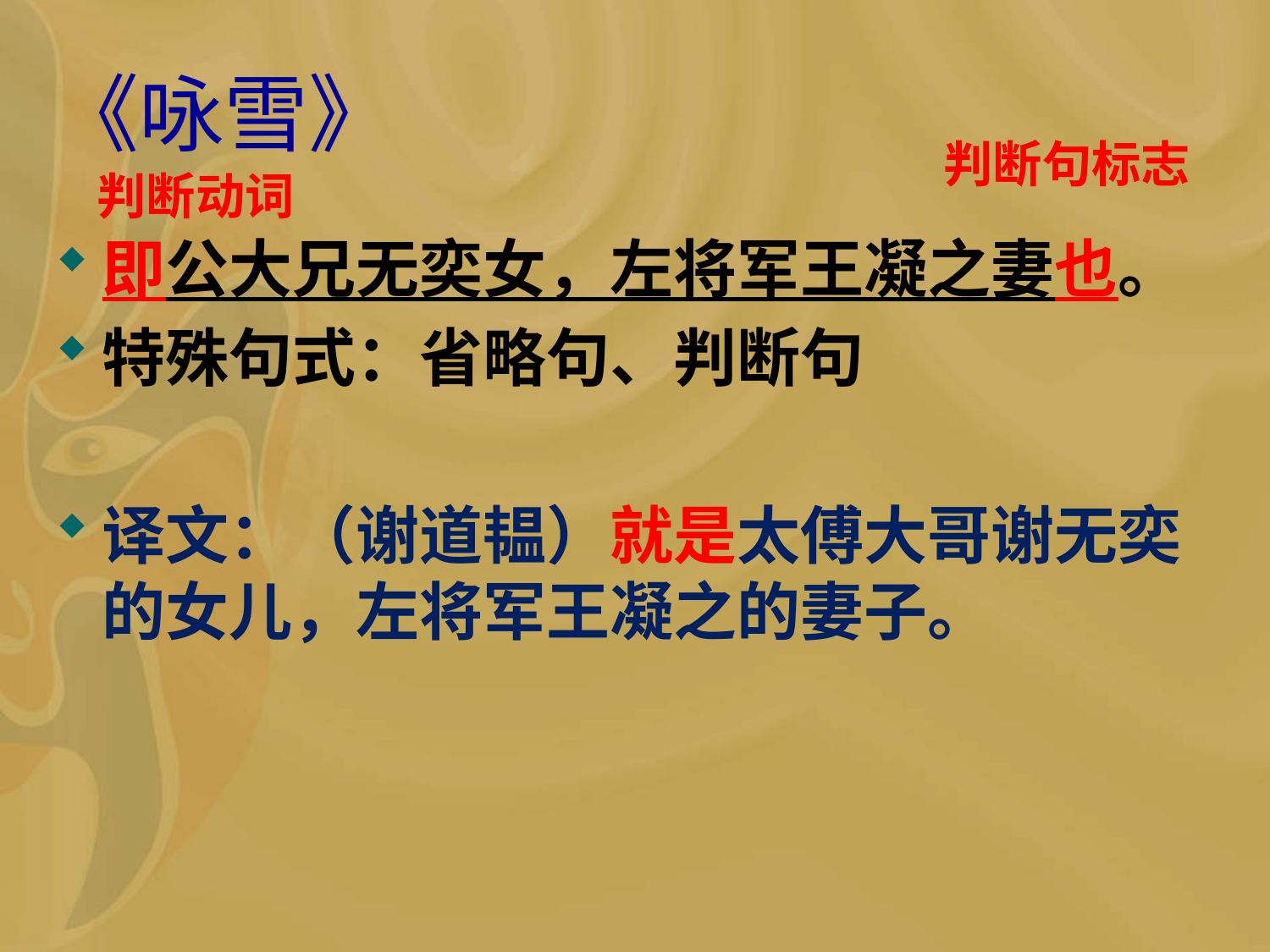

# 《咏雪》
判断句标志
判断动词
即公大兄无奕女，左将军王凝之妻也。
特殊句式：省略句、判断句

译文：（谢道韫）就是太傅大哥谢无奕的女儿，左将军王凝之的妻子。